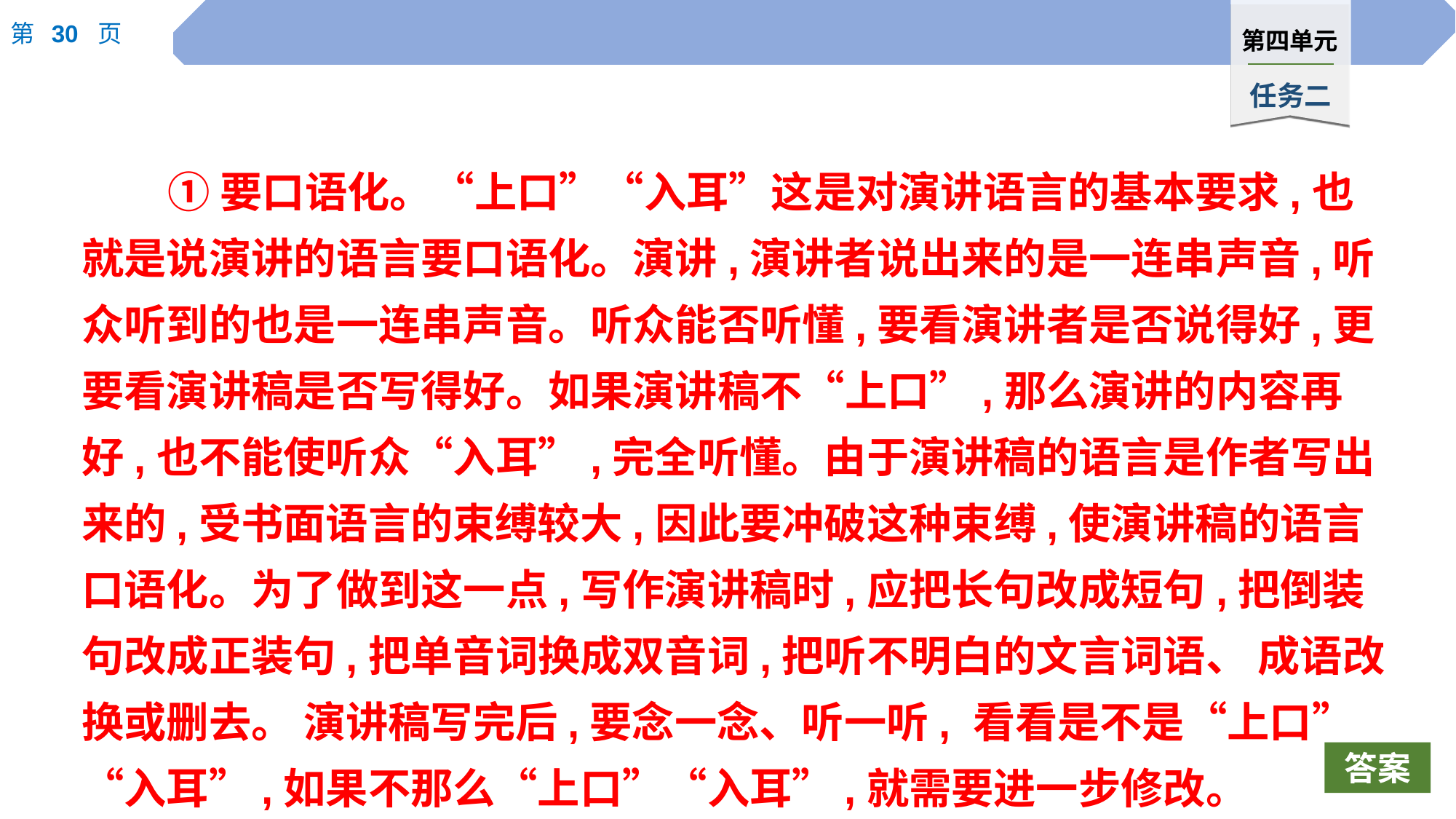

①要口语化。“上口”“入耳”这是对演讲语言的基本要求,也就是说演讲的语言要口语化。演讲,演讲者说出来的是一连串声音,听众听到的也是一连串声音。听众能否听懂,要看演讲者是否说得好,更要看演讲稿是否写得好。如果演讲稿不“上口”,那么演讲的内容再好,也不能使听众“入耳”,完全听懂。由于演讲稿的语言是作者写出来的,受书面语言的束缚较大,因此要冲破这种束缚,使演讲稿的语言口语化。为了做到这一点,写作演讲稿时,应把长句改成短句,把倒装句改成正装句,把单音词换成双音词,把听不明白的文言词语、 成语改换或删去。 演讲稿写完后,要念一念、听一听, 看看是不是“上口”“入耳”,如果不那么“上口”“入耳”,就需要进一步修改。
答案